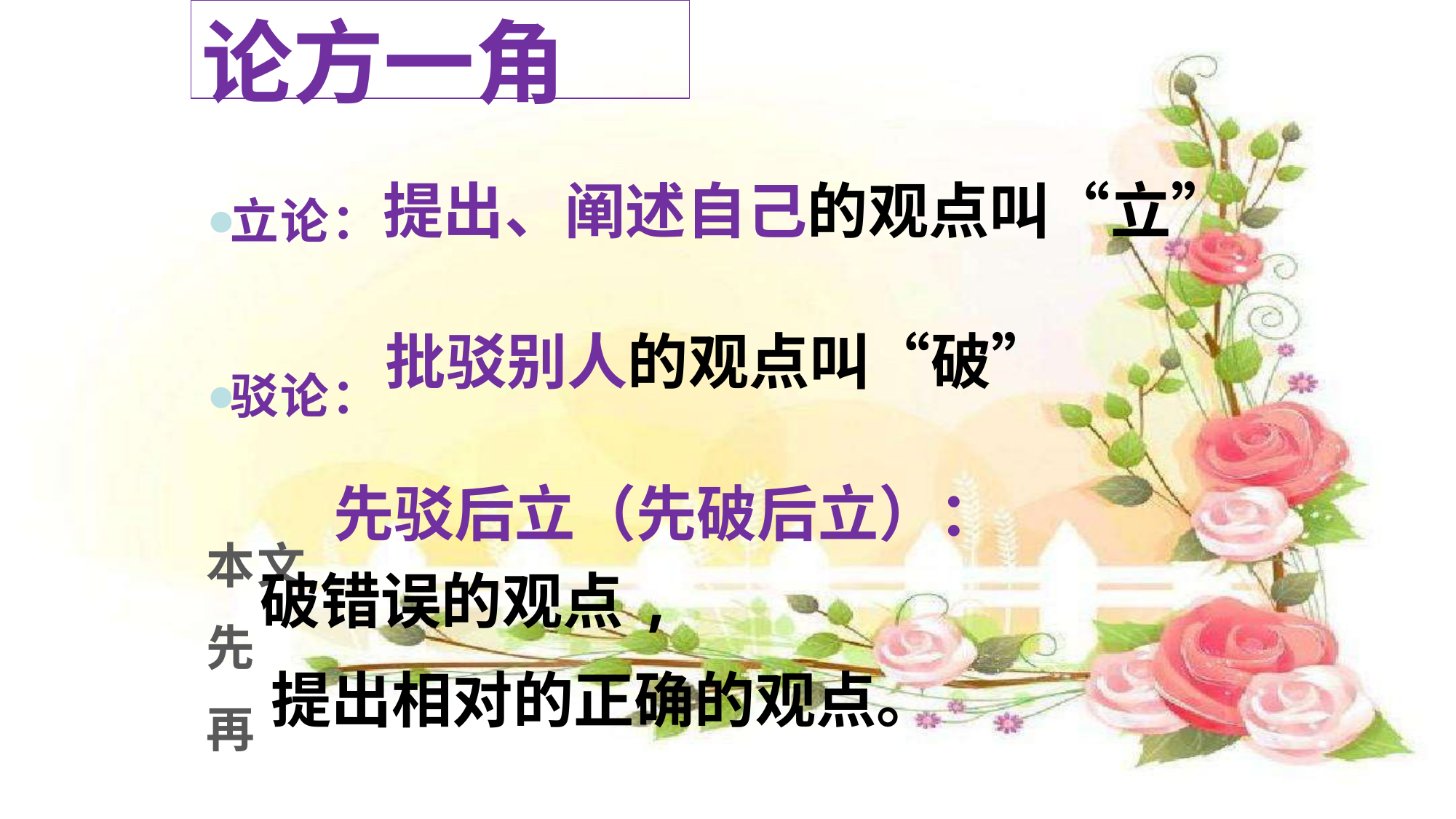

论方一角
立论：

驳论：

本文
先
再

提出、阐述自己的观点叫“立”
批驳别人的观点叫“破”
先驳后立（先破后立）：
破错误的观点,
提出相对的正确的观点。